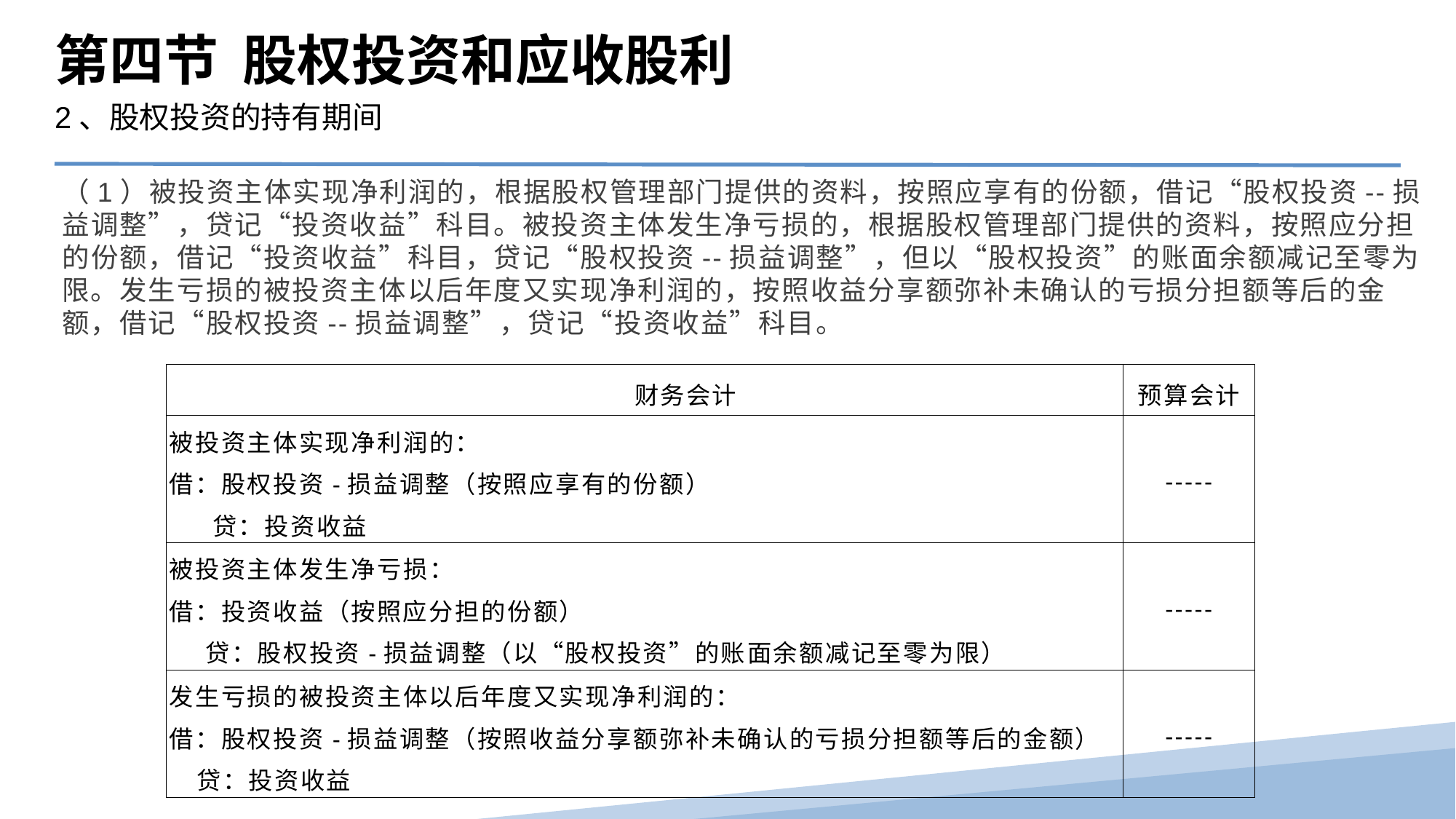

第四节  股权投资和应收股利
2、股权投资的持有期间
（1）被投资主体实现净利润的，根据股权管理部门提供的资料，按照应享有的份额，借记“股权投资--损益调整”，贷记“投资收益”科目。被投资主体发生净亏损的，根据股权管理部门提供的资料，按照应分担的份额，借记“投资收益”科目，贷记“股权投资--损益调整”，但以“股权投资”的账面余额减记至零为限。发生亏损的被投资主体以后年度又实现净利润的，按照收益分享额弥补未确认的亏损分担额等后的金额，借记“股权投资--损益调整”，贷记“投资收益”科目。

| 财务会计 | 预算会计 |
| --- | --- |
| 被投资主体实现净利润的： 借：股权投资-损益调整（按照应享有的份额） 贷：投资收益 | ----- |
| 被投资主体发生净亏损： 借：投资收益（按照应分担的份额） 贷：股权投资-损益调整（以“股权投资”的账面余额减记至零为限） | ----- |
| 发生亏损的被投资主体以后年度又实现净利润的： 借：股权投资-损益调整（按照收益分享额弥补未确认的亏损分担额等后的金额） 贷：投资收益 | ----- |